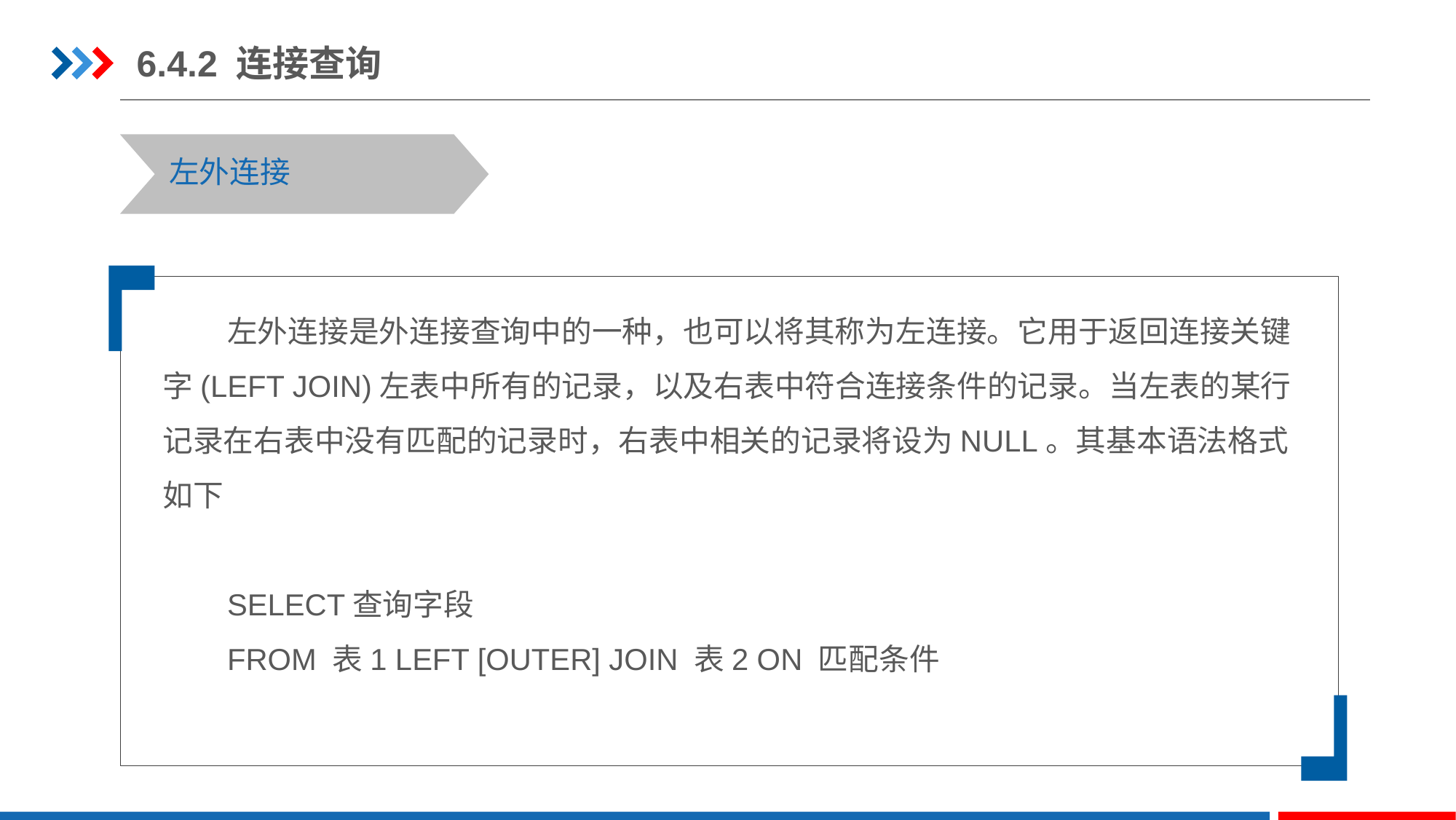

6.4.2 连接查询

左外连接

左外连接是外连接查询中的一种，也可以将其称为左连接。它用于返回连接关键字(LEFT JOIN)左表中所有的记录，以及右表中符合连接条件的记录。当左表的某行记录在右表中没有匹配的记录时，右表中相关的记录将设为NULL。其基本语法格式如下

SELECT查询字段
FROM 表1 LEFT [OUTER] JOIN 表2 ON 匹配条件